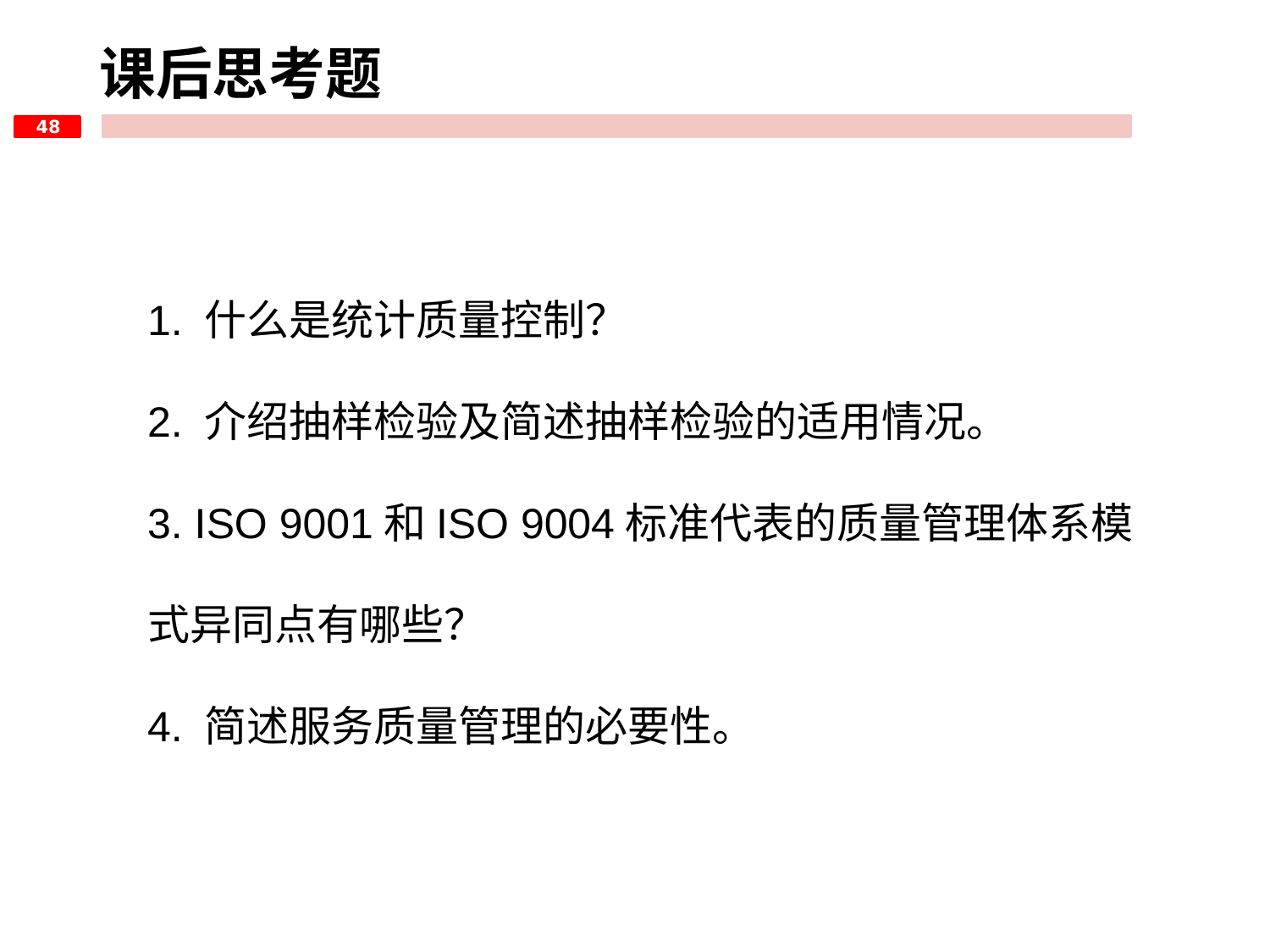

课后思考题

48
1. 什么是统计质量控制？
2. 介绍抽样检验及简述抽样检验的适用情况。
3. ISO 9001和ISO 9004标准代表的质量管理体系模式异同点有哪些？
4. 简述服务质量管理的必要性。